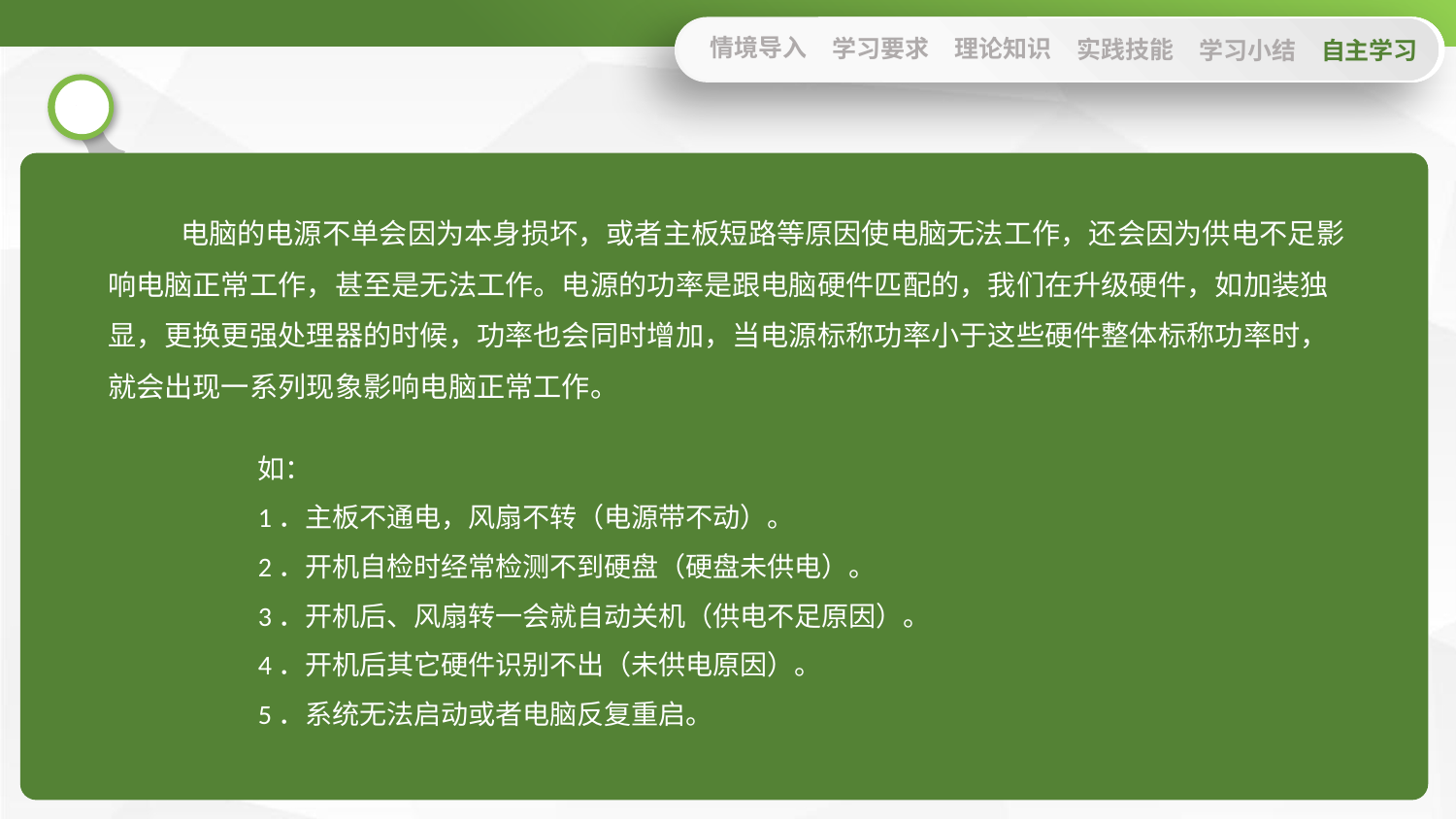

情境导入
学习要求
理论知识
实践技能
学习小结
自主学习
电脑的电源不单会因为本身损坏，或者主板短路等原因使电脑无法工作，还会因为供电不足影响电脑正常工作，甚至是无法工作。电源的功率是跟电脑硬件匹配的，我们在升级硬件，如加装独显，更换更强处理器的时候，功率也会同时增加，当电源标称功率小于这些硬件整体标称功率时，就会出现一系列现象影响电脑正常工作。
如：
1．主板不通电，风扇不转（电源带不动）。
2．开机自检时经常检测不到硬盘（硬盘未供电）。
3．开机后、风扇转一会就自动关机（供电不足原因）。
4．开机后其它硬件识别不出（未供电原因）。
5．系统无法启动或者电脑反复重启。